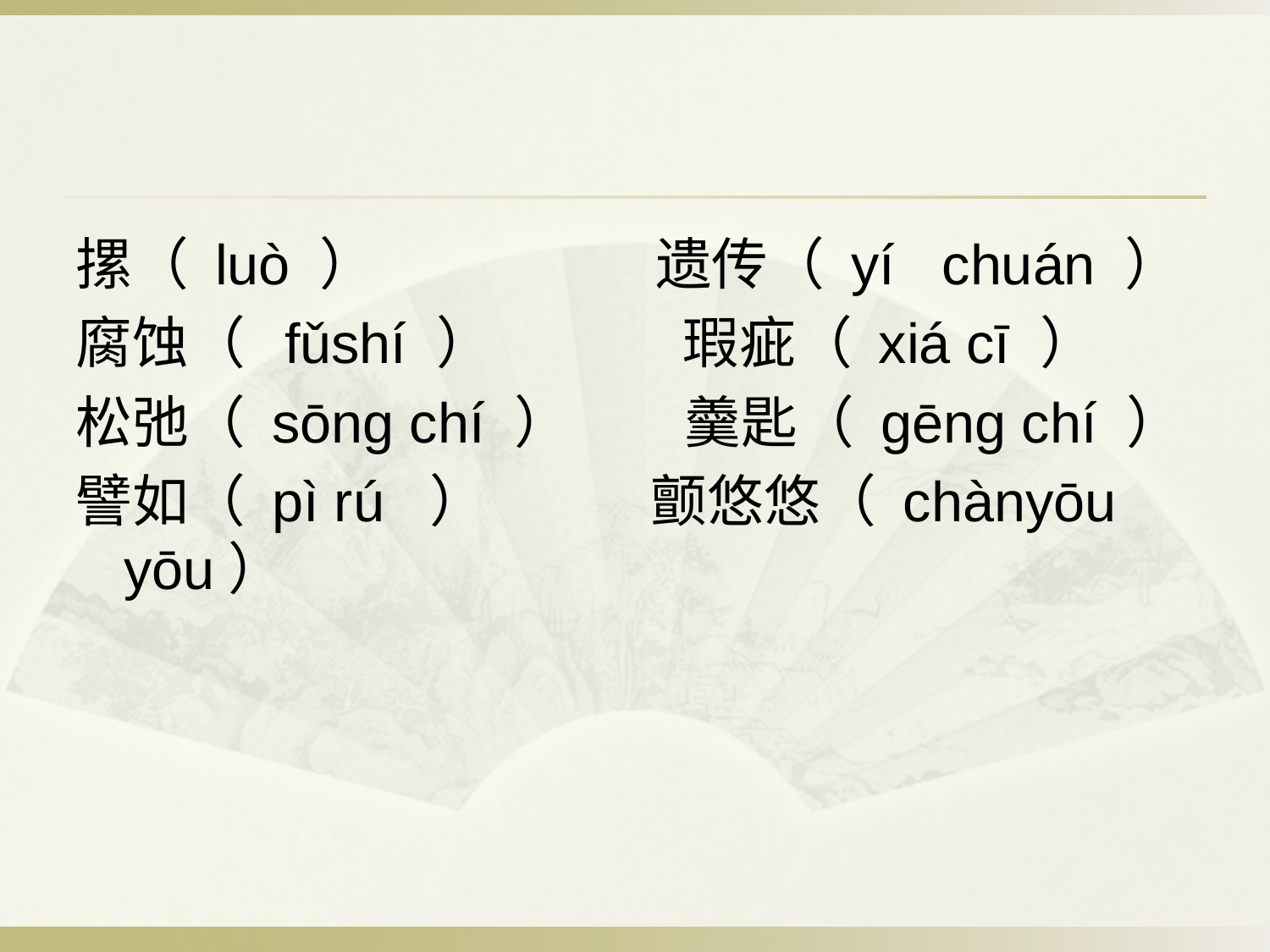

#
摞（ luò ）                      遗传（ yí   chuán ）
腐蚀（  fǔshí ）               瑕疵（ xiá cī ）
松弛（ sōng chí ）         羹匙（ gēng chí ）
譬如（ pì rú  ）             颤悠悠（ chànyōu yōu）